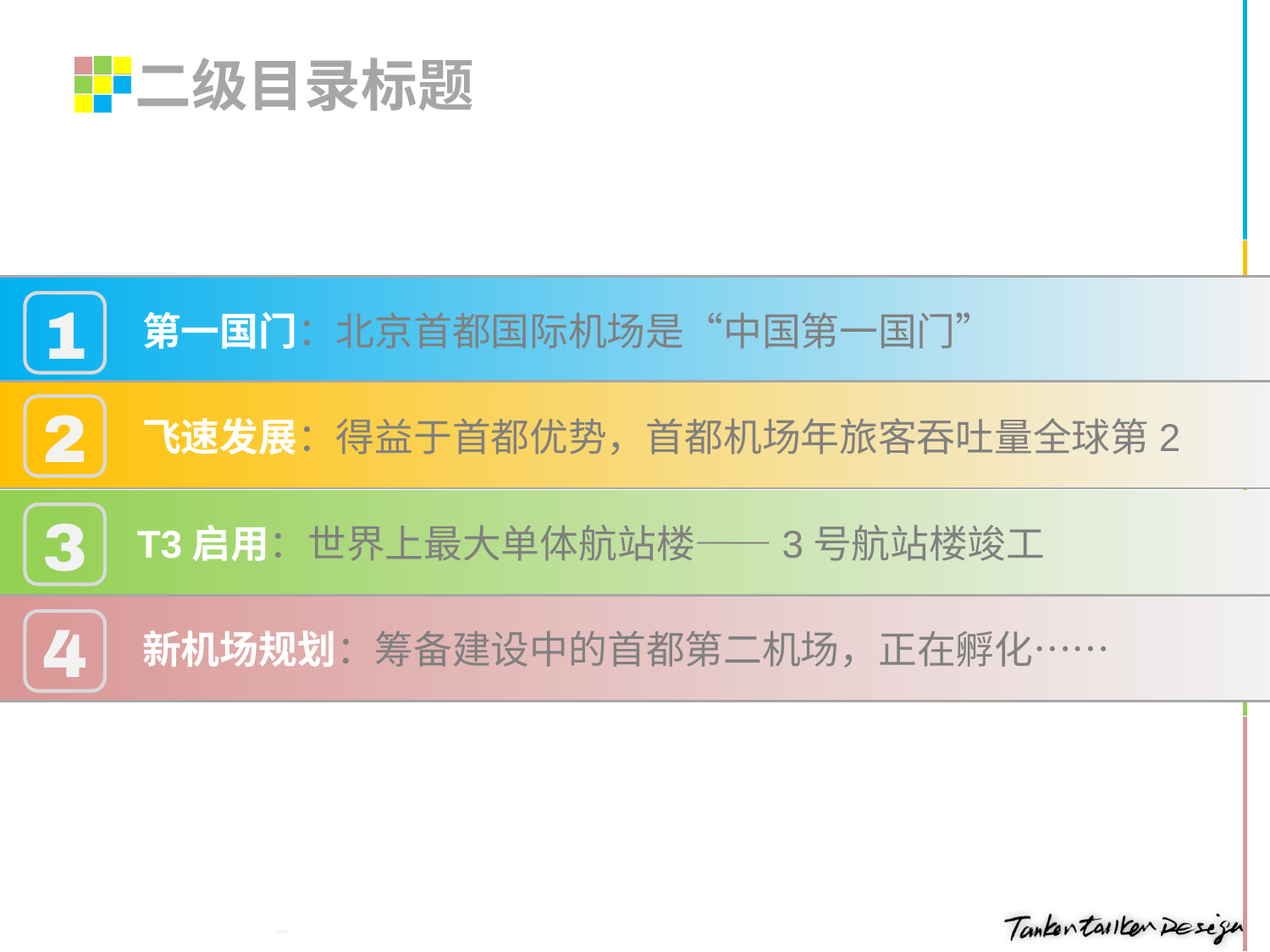

# 二级目录标题
  第一国门：北京首都国际机场是“中国第一国门”
1
  飞速发展：得益于首都优势，首都机场年旅客吞吐量全球第2
2
  T3启用：世界上最大单体航站楼——3号航站楼竣工
3
  新机场规划：筹备建设中的首都第二机场，正在孵化……
4